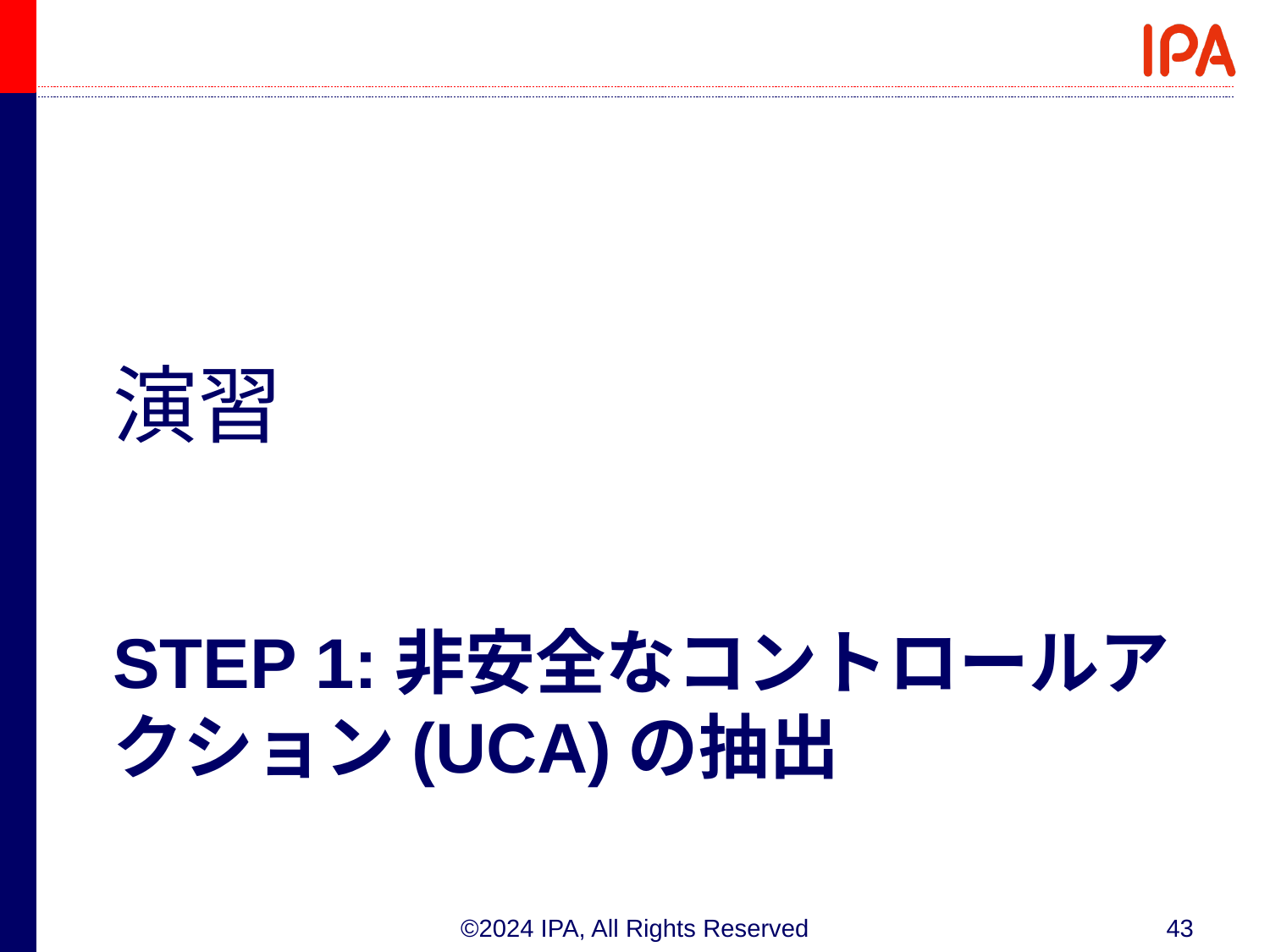

演習
# STEP 1:非安全なコントロールアクション(UCA)の抽出
©2024 IPA, All Rights Reserved
43